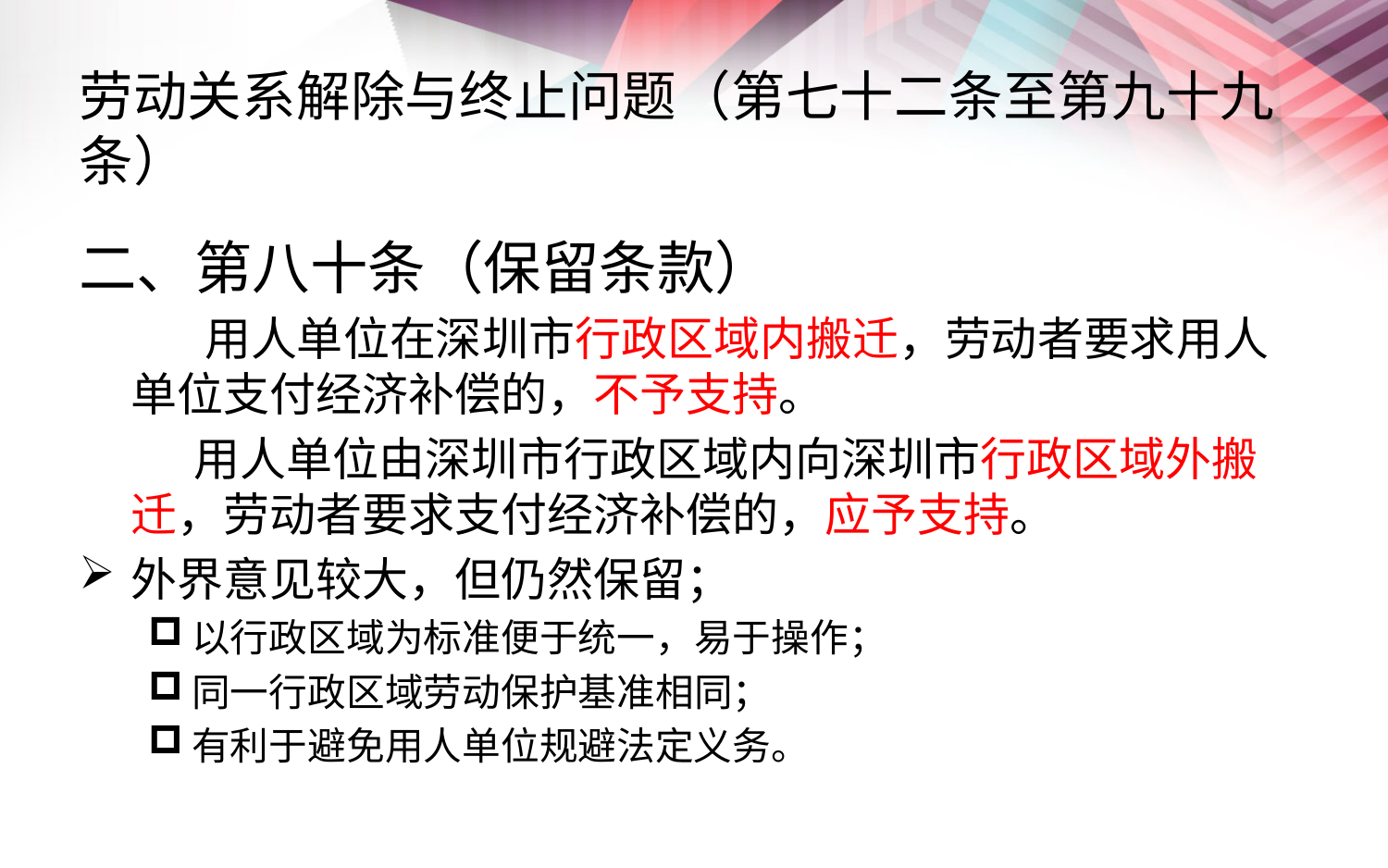

# 劳动关系解除与终止问题（第七十二条至第九十九条）
二、第八十条（保留条款）
           用人单位在深圳市行政区域内搬迁，劳动者要求用人单位支付经济补偿的，不予支持。
          用人单位由深圳市行政区域内向深圳市行政区域外搬迁，劳动者要求支付经济补偿的，应予支持。
外界意见较大，但仍然保留；
以行政区域为标准便于统一，易于操作；
同一行政区域劳动保护基准相同；
有利于避免用人单位规避法定义务。